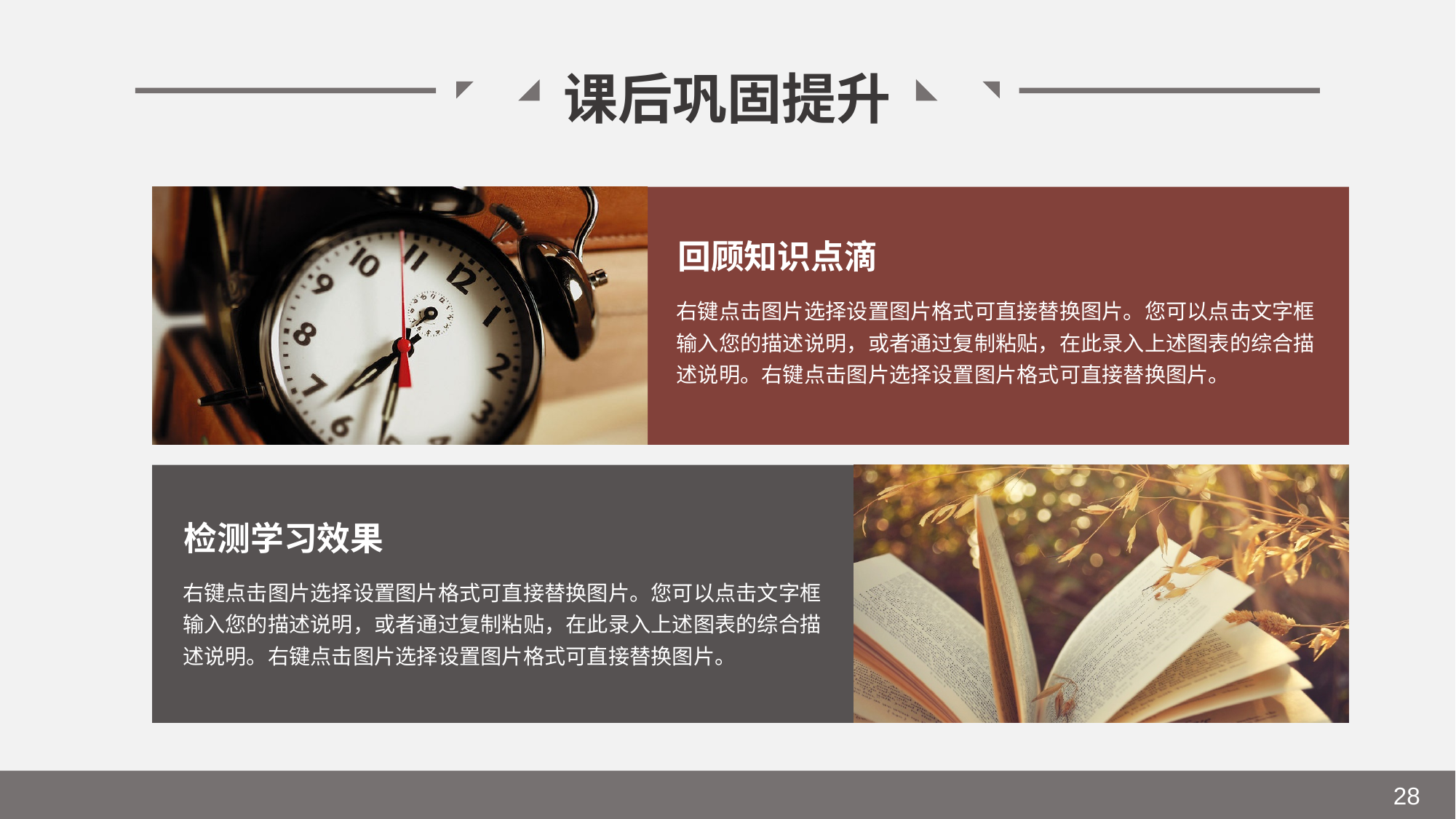

课后巩固提升

回顾知识点滴
右键点击图片选择设置图片格式可直接替换图片。您可以点击文字框输入您的描述说明，或者通过复制粘贴，在此录入上述图表的综合描述说明。右键点击图片选择设置图片格式可直接替换图片。

检测学习效果
右键点击图片选择设置图片格式可直接替换图片。您可以点击文字框输入您的描述说明，或者通过复制粘贴，在此录入上述图表的综合描述说明。右键点击图片选择设置图片格式可直接替换图片。